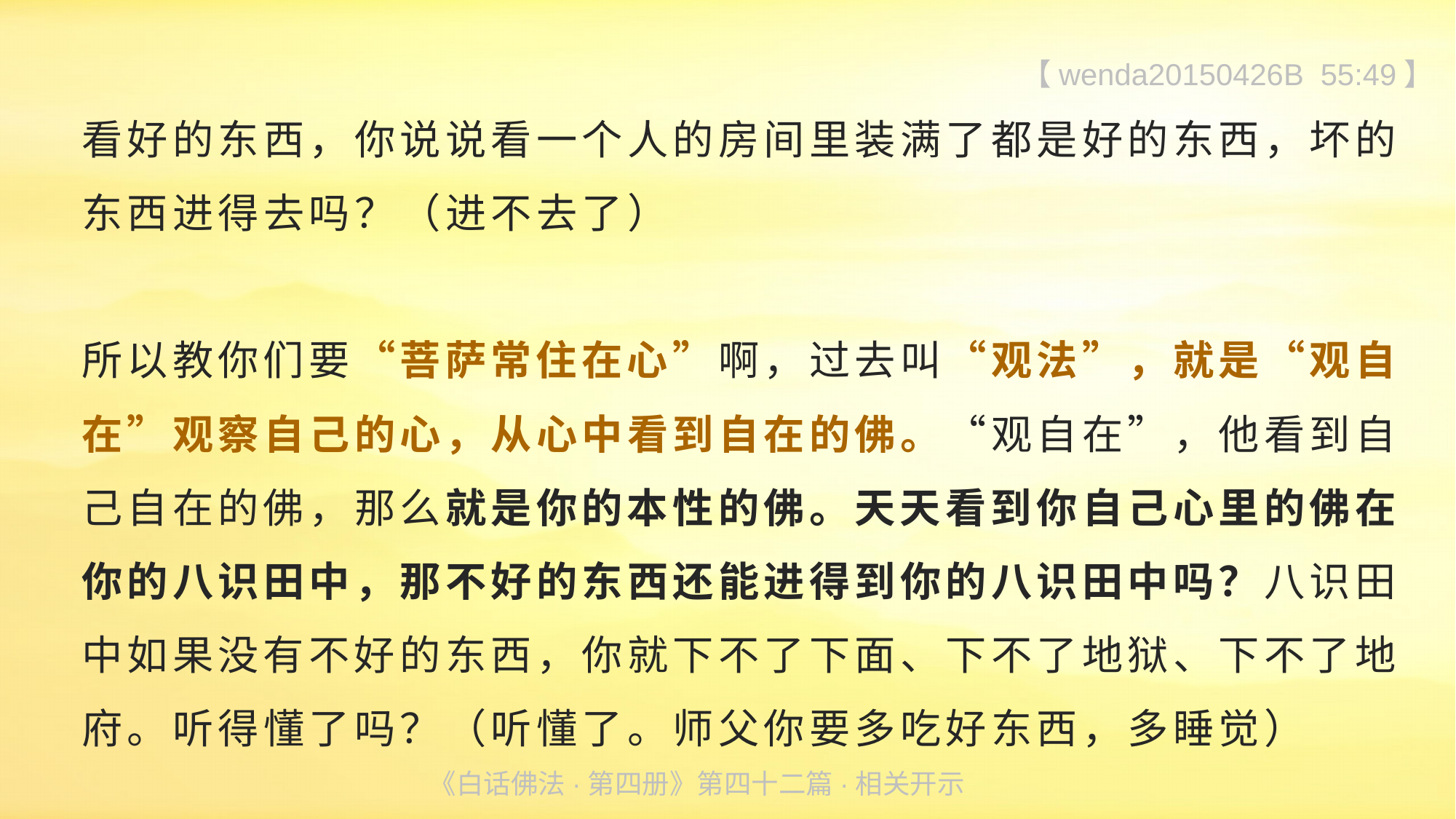

【wenda20150426B  55:49】
看好的东西，你说说看一个人的房间里装满了都是好的东西，坏的东西进得去吗？（进不去了）

所以教你们要“菩萨常住在心”啊，过去叫“观法”，就是“观自在”观察自己的心，从心中看到自在的佛。“观自在”，他看到自己自在的佛，那么就是你的本性的佛。天天看到你自己心里的佛在你的八识田中，那不好的东西还能进得到你的八识田中吗？八识田中如果没有不好的东西，你就下不了下面、下不了地狱、下不了地府。听得懂了吗？（听懂了。师父你要多吃好东西，多睡觉）
《白话佛法·第四册》第四十二篇·相关开示